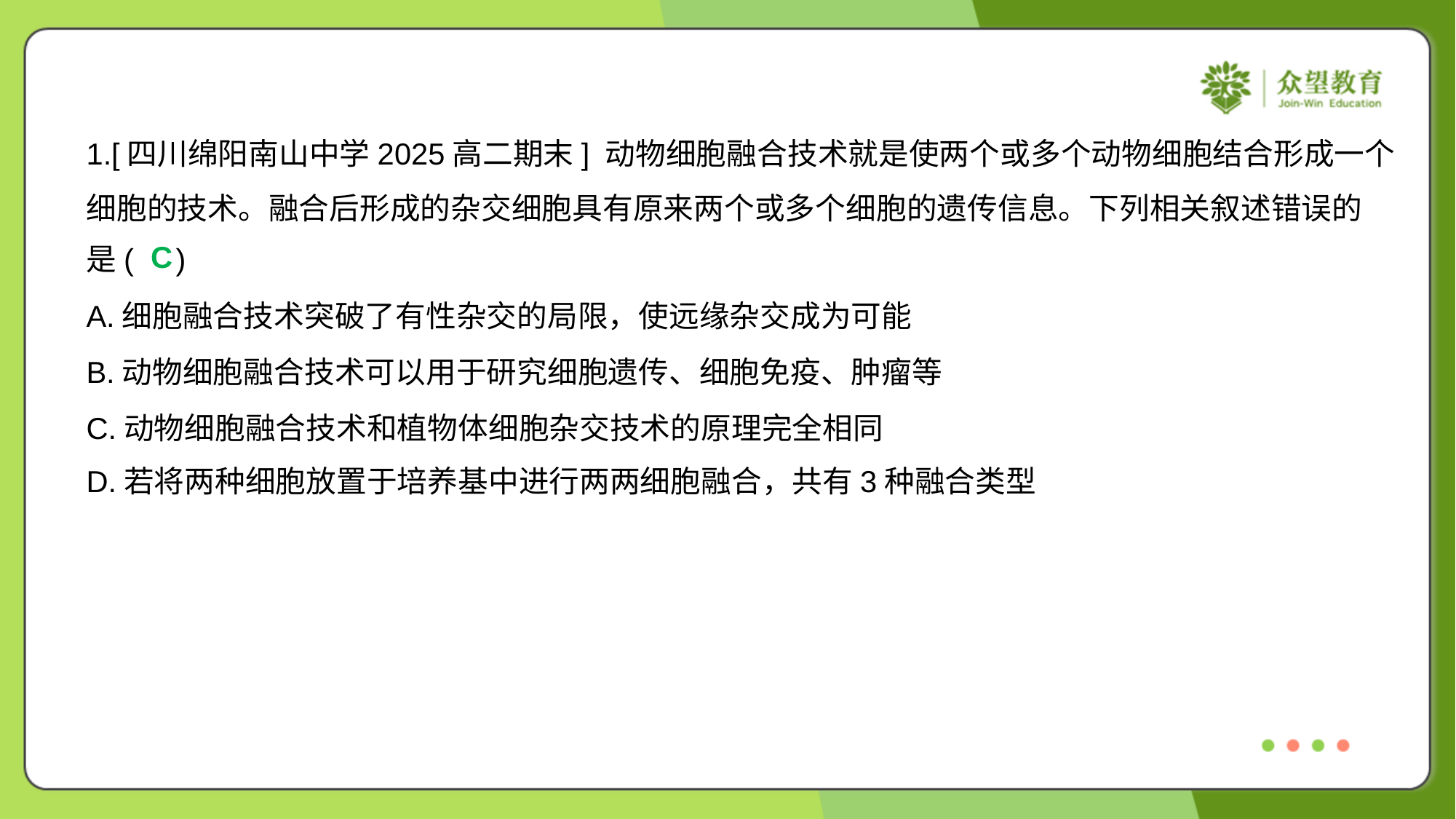

1.[四川绵阳南山中学2025高二期末] 动物细胞融合技术就是使两个或多个动物细胞结合形成一个
细胞的技术。融合后形成的杂交细胞具有原来两个或多个细胞的遗传信息。下列相关叙述错误的
是(     )
C
A.细胞融合技术突破了有性杂交的局限，使远缘杂交成为可能
B.动物细胞融合技术可以用于研究细胞遗传、细胞免疫、肿瘤等
C.动物细胞融合技术和植物体细胞杂交技术的原理完全相同
D.若将两种细胞放置于培养基中进行两两细胞融合，共有3种融合类型